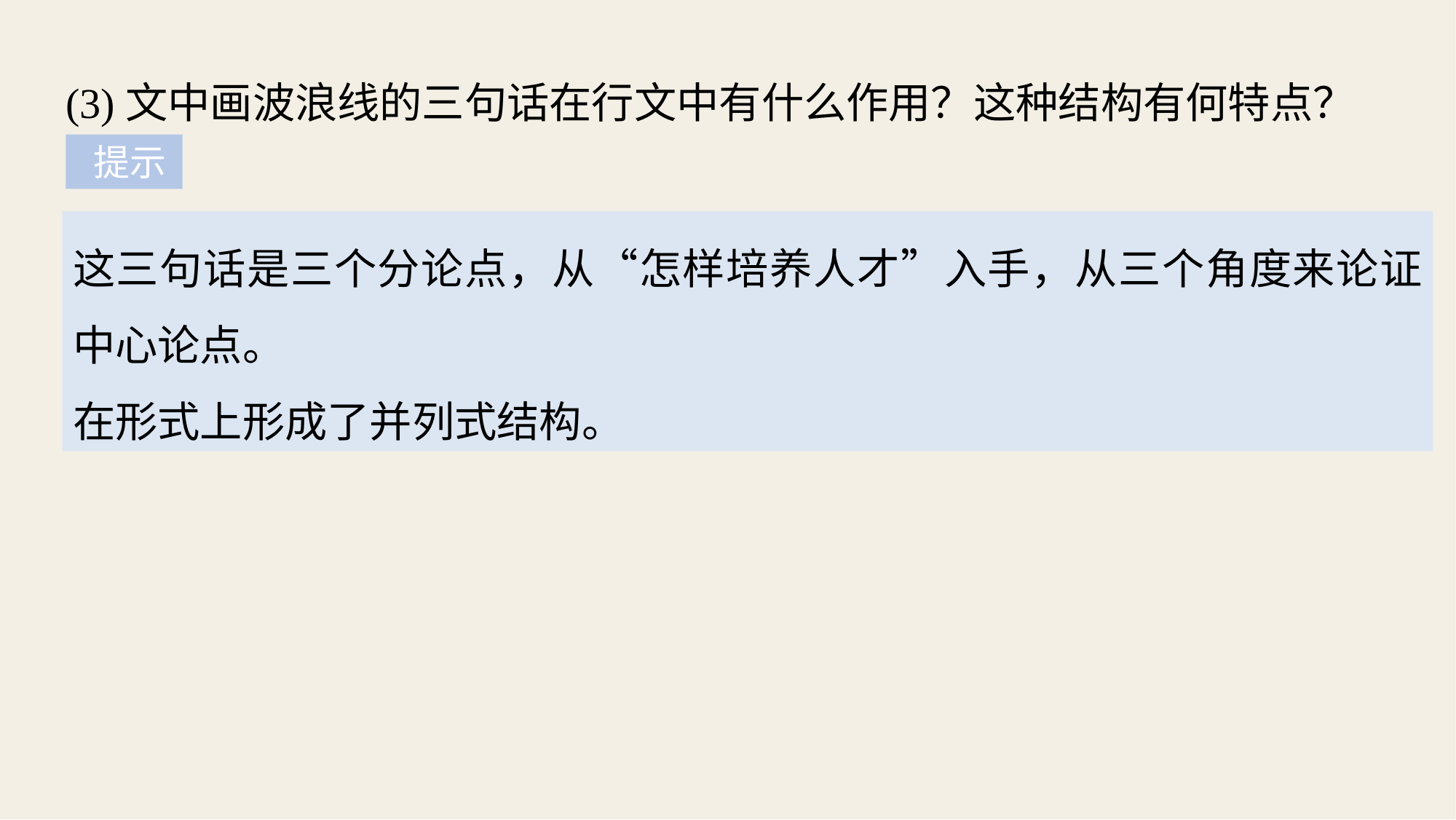

(3)文中画波浪线的三句话在行文中有什么作用？这种结构有何特点？
 提示
这三句话是三个分论点，从“怎样培养人才”入手，从三个角度来论证中心论点。
在形式上形成了并列式结构。